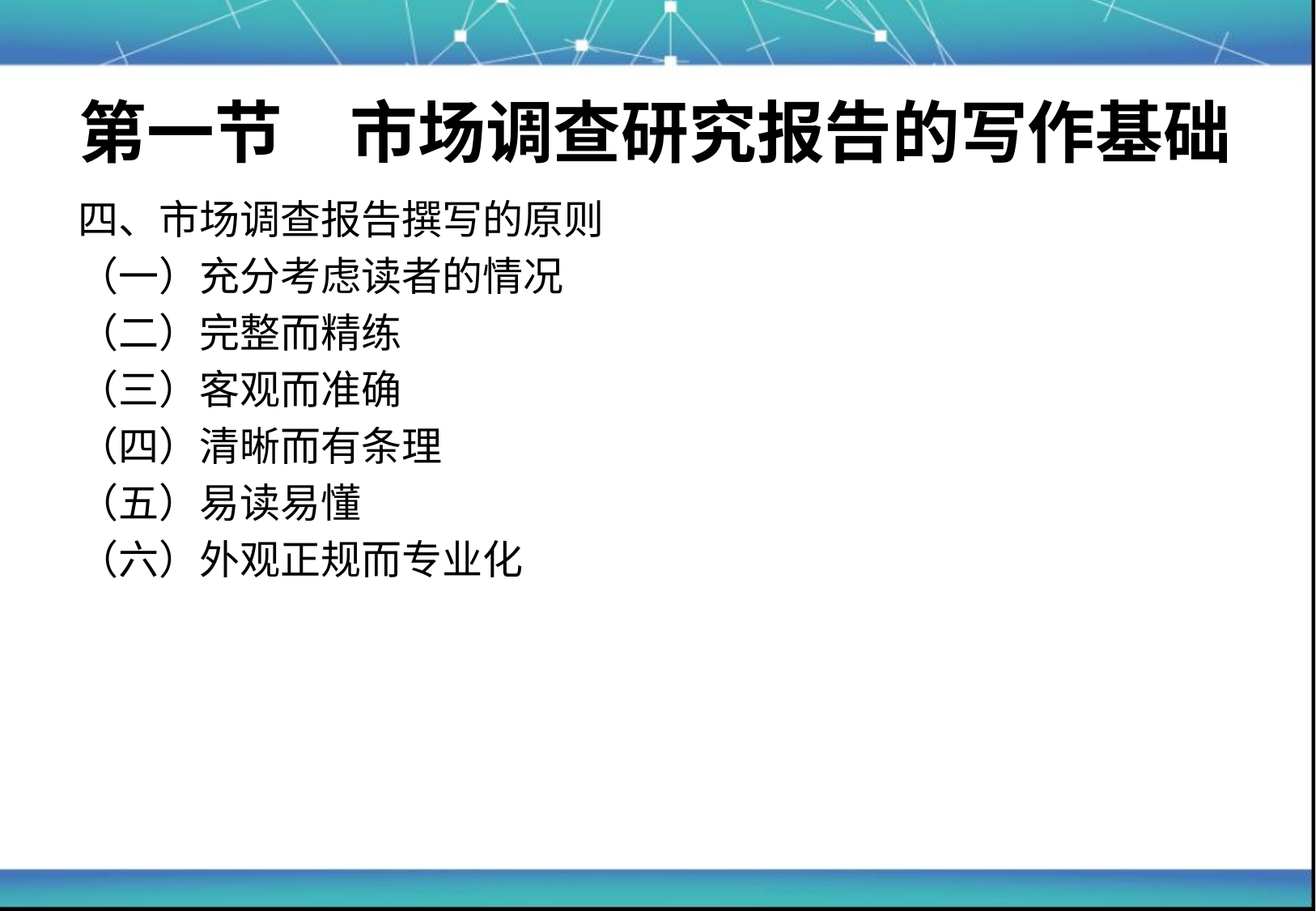

# 第一节　市场调查研究报告的写作基础
四、市场调查报告撰写的原则
（一）充分考虑读者的情况
（二）完整而精练
（三）客观而准确
（四）清晰而有条理
（五）易读易懂
（六）外观正规而专业化